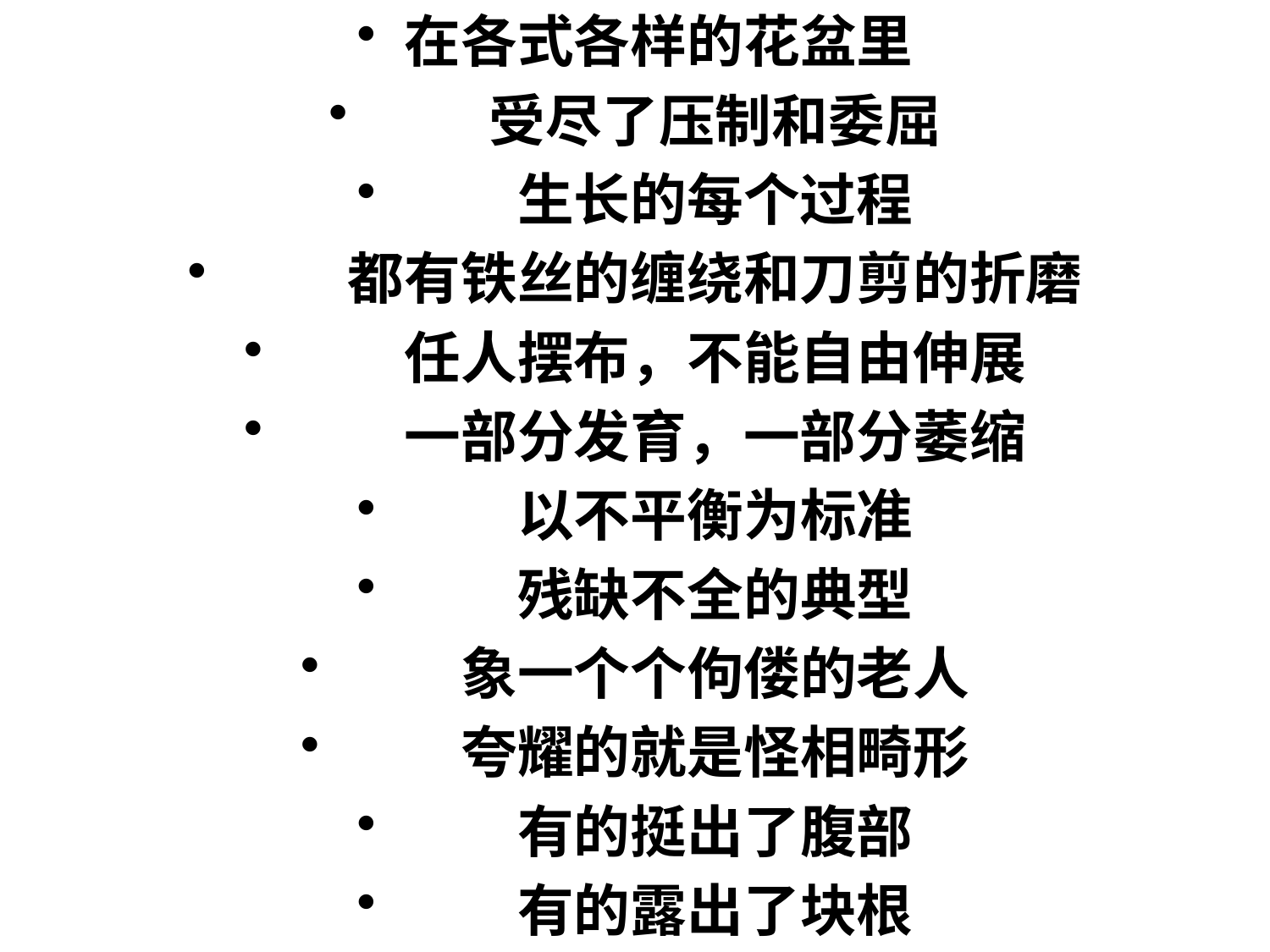

在各式各样的花盆里
　　受尽了压制和委屈
　　生长的每个过程
　　都有铁丝的缠绕和刀剪的折磨
　　任人摆布，不能自由伸展
　　一部分发育，一部分萎缩
　　以不平衡为标准
　　残缺不全的典型
　　象一个个佝偻的老人
　　夸耀的就是怪相畸形
　　有的挺出了腹部
　　有的露出了块根